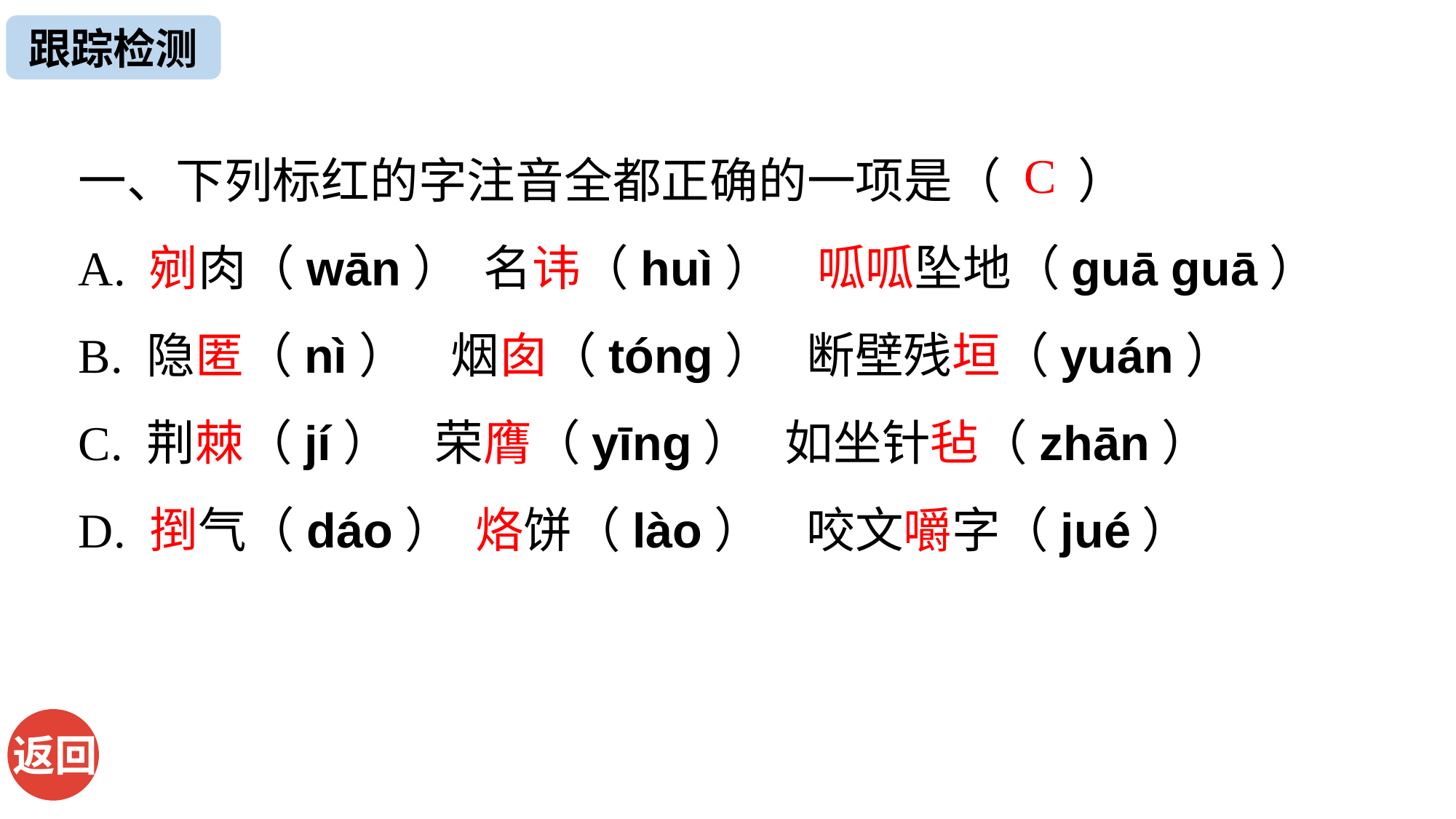

跟踪检测
一、下列标红的字注音全都正确的一项是（       ）
A. 剜肉（wān）  名讳（huì）    呱呱坠地（ɡuā ɡuā）
B. 隐匿（nì）    烟囱（tónɡ）   断壁残垣（yuán）
C. 荆棘（jí）    荣膺（yīnɡ）   如坐针毡（zhān）
D. 捯气（dáo）  烙饼（lào）    咬文嚼字（jué）
C

返回